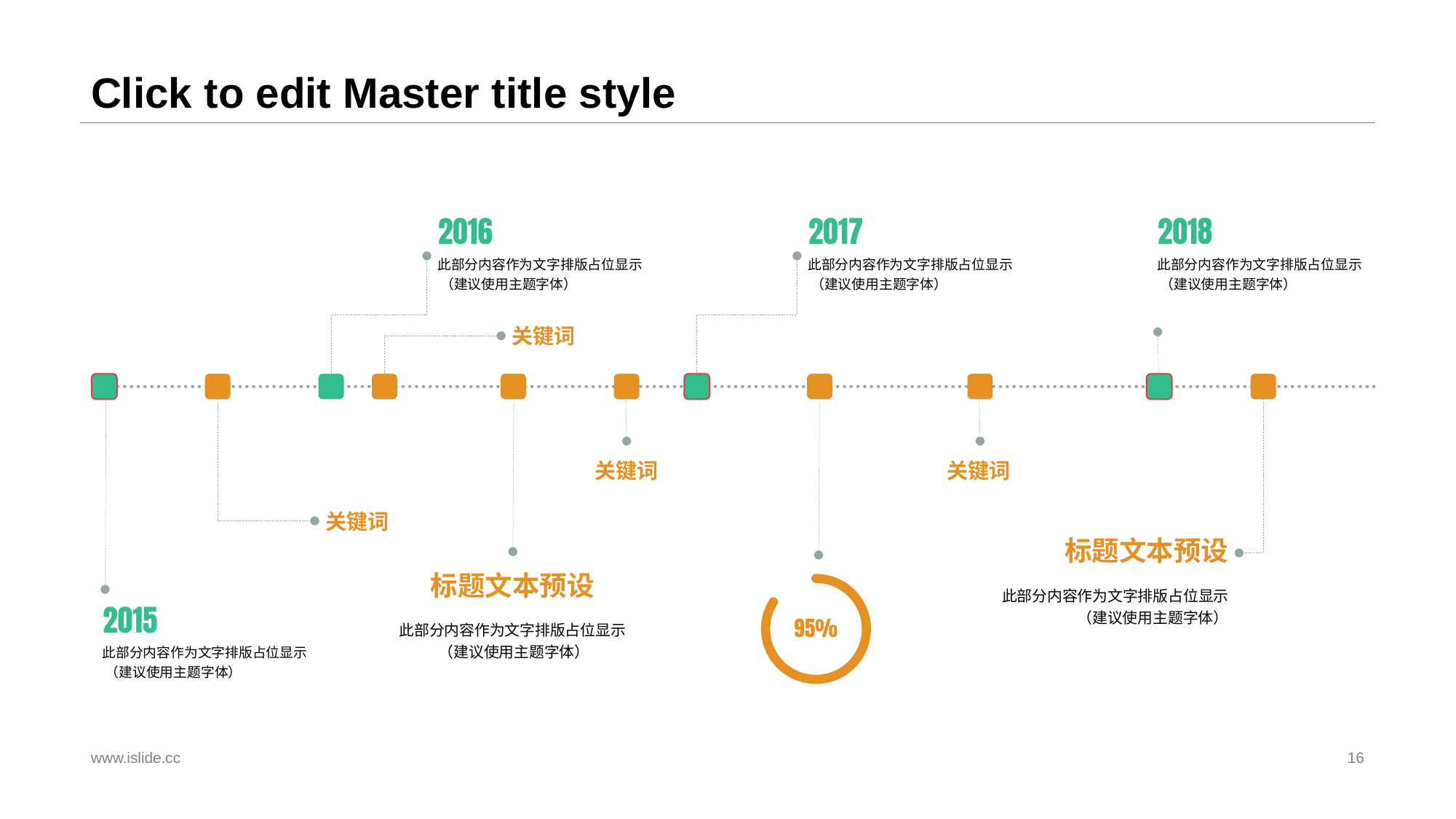

# Click to edit Master title style
2016
2017
2018
此部分内容作为文字排版占位显示
 （建议使用主题字体）
此部分内容作为文字排版占位显示
 （建议使用主题字体）
此部分内容作为文字排版占位显示
 （建议使用主题字体）
关键词

关键词
关键词
关键词
标题文本预设
标题文本预设
此部分内容作为文字排版占位显示
 （建议使用主题字体）
95%
2015
此部分内容作为文字排版占位显示
 （建议使用主题字体）
此部分内容作为文字排版占位显示
 （建议使用主题字体）
www.islide.cc
16